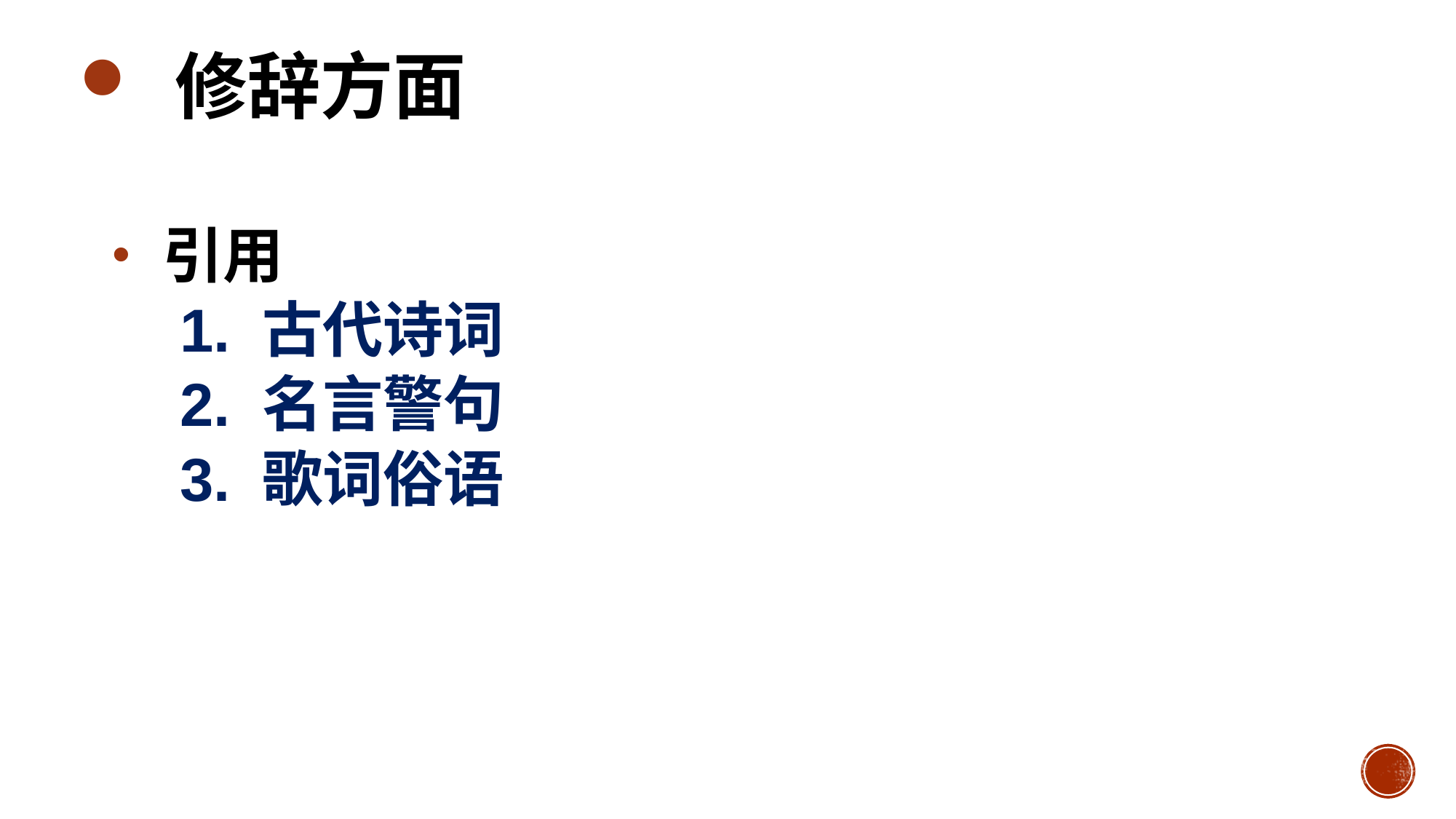

修辞方面

 引用
    1. 古代诗词
    2. 名言警句
    3. 歌词俗语